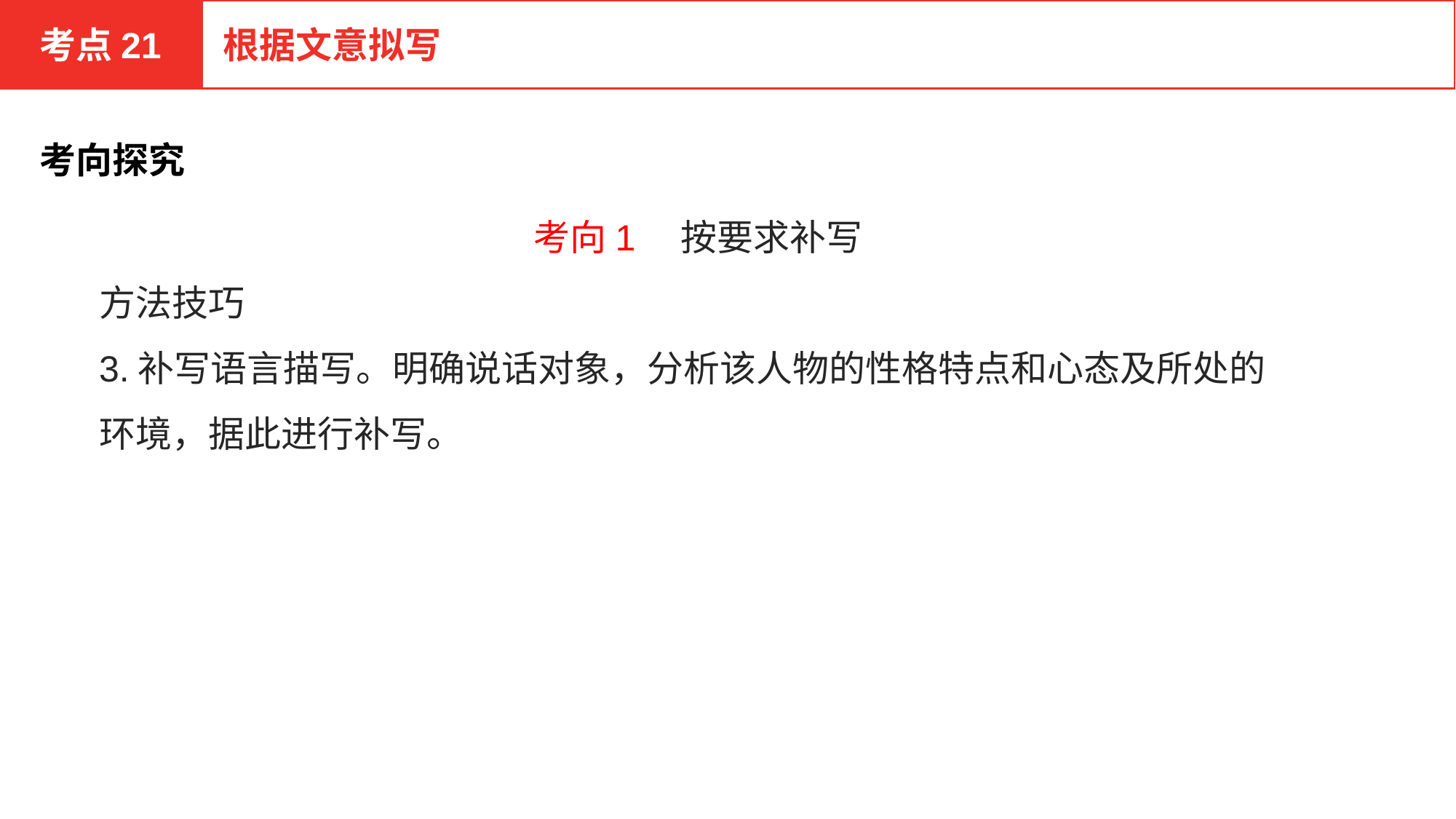

考点21
根据文意拟写
考向探究
考向1　按要求补写
方法技巧
3.补写语言描写。明确说话对象，分析该人物的性格特点和心态及所处的环境，据此进行补写。